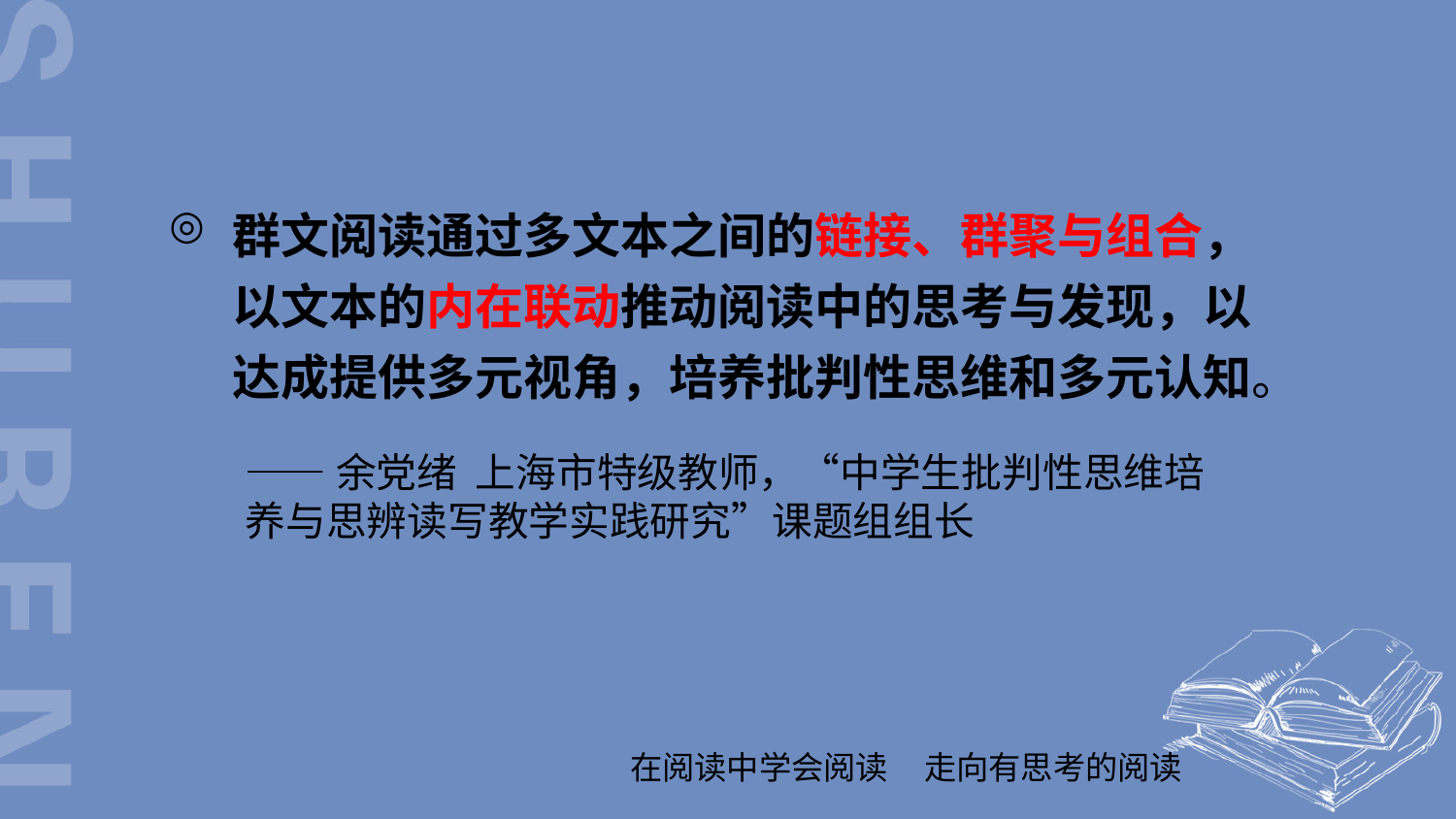

群文阅读通过多文本之间的链接、群聚与组合，以文本的内在联动推动阅读中的思考与发现，以达成提供多元视角，培养批判性思维和多元认知。
◎
——余党绪  上海市特级教师，“中学生批判性思维培养与思辨读写教学实践研究”课题组组长